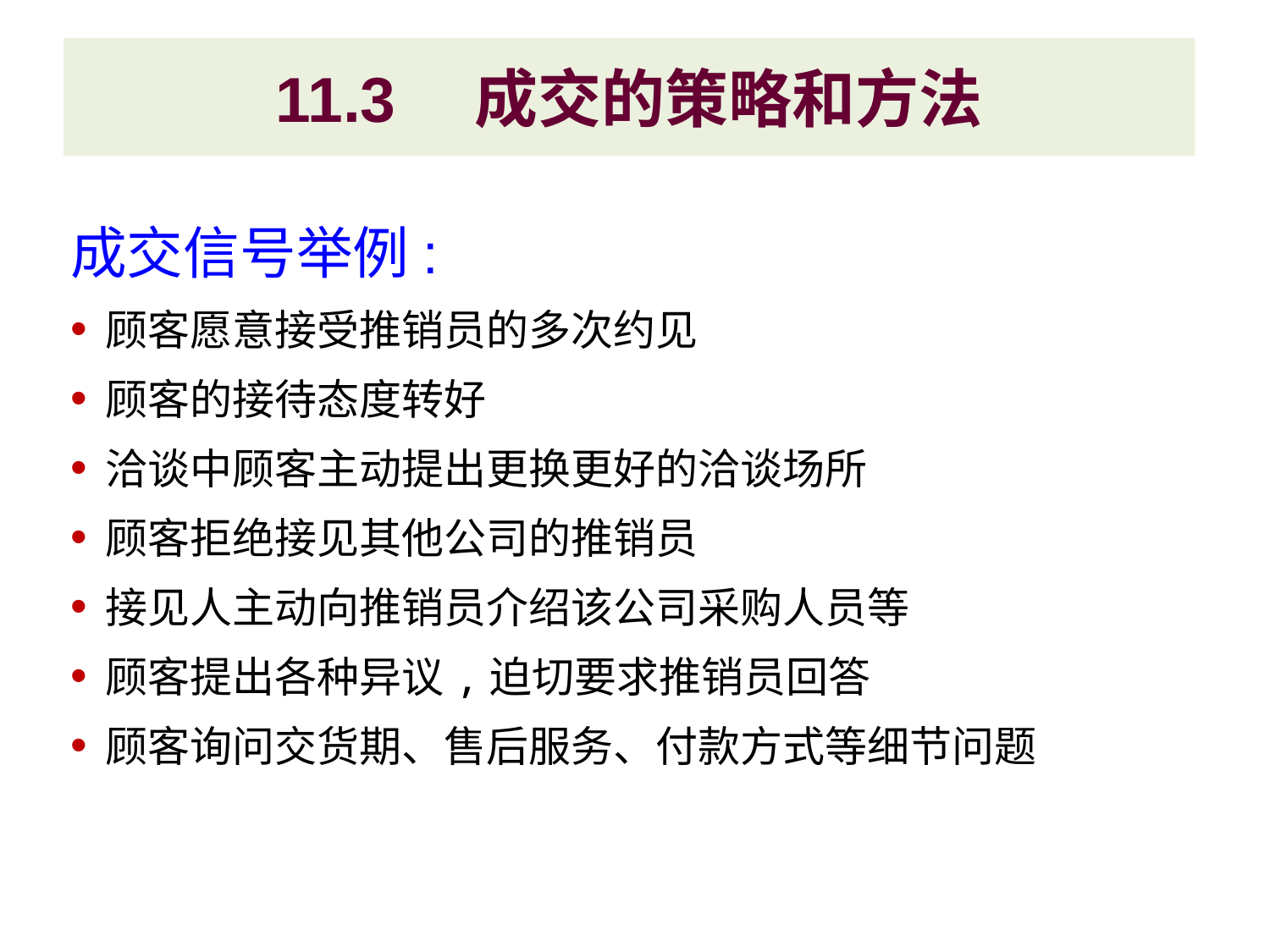

# 11.3　成交的策略和方法
成交信号举例:
顾客愿意接受推销员的多次约见
顾客的接待态度转好
洽谈中顾客主动提出更换更好的洽谈场所
顾客拒绝接见其他公司的推销员
接见人主动向推销员介绍该公司采购人员等
顾客提出各种异议,迫切要求推销员回答
顾客询问交货期、售后服务、付款方式等细节问题